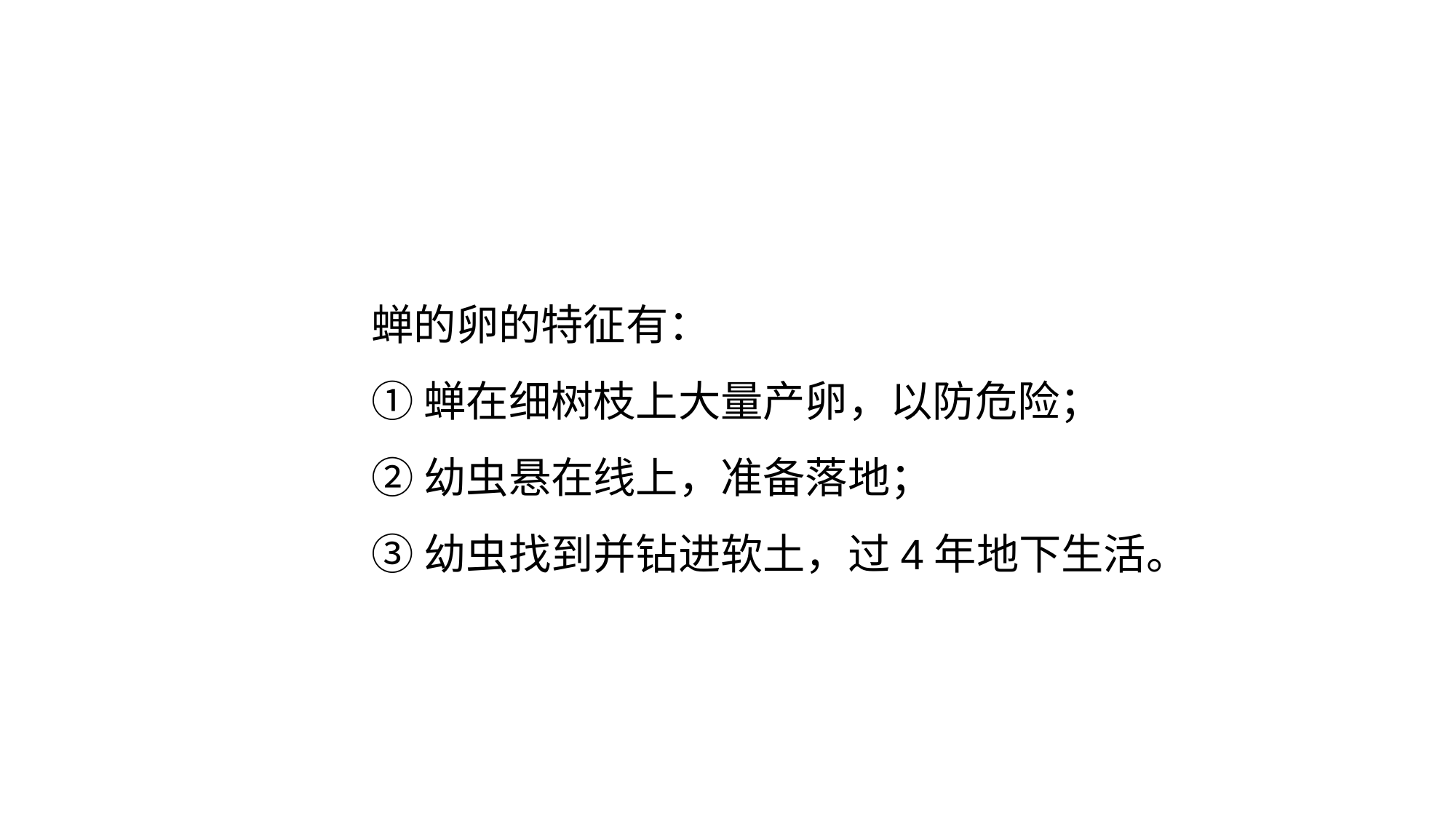

蝉的卵的特征有：
①蝉在细树枝上大量产卵，以防危险；
②幼虫悬在线上，准备落地；
③幼虫找到并钻进软土，过4年地下生活。